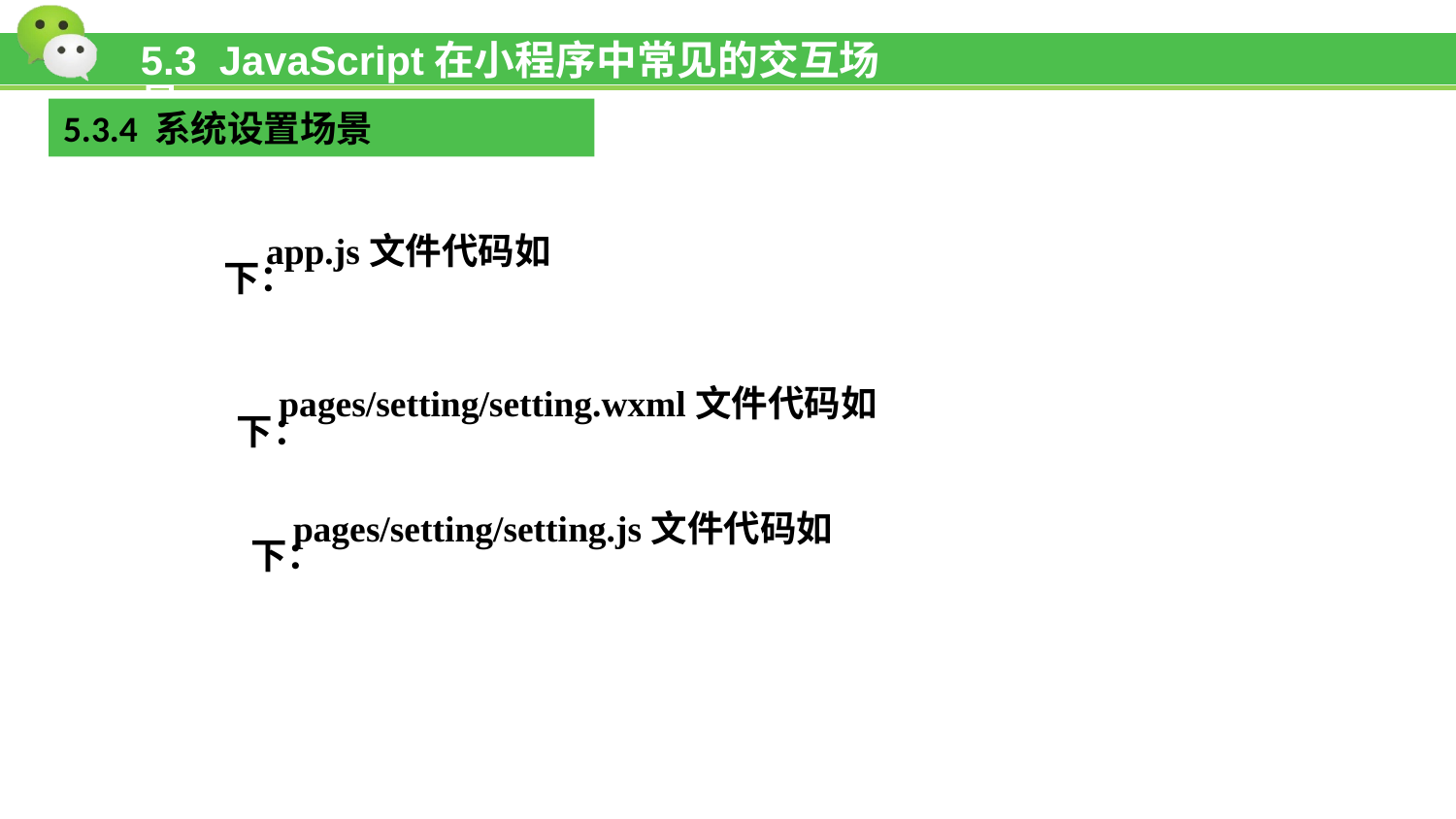

# 5.3  JavaScript在小程序中常见的交互场景
5.3.4 系统设置场景
app.js文件代码如下：
pages/setting/setting.wxml文件代码如下：
pages/setting/setting.js文件代码如下：